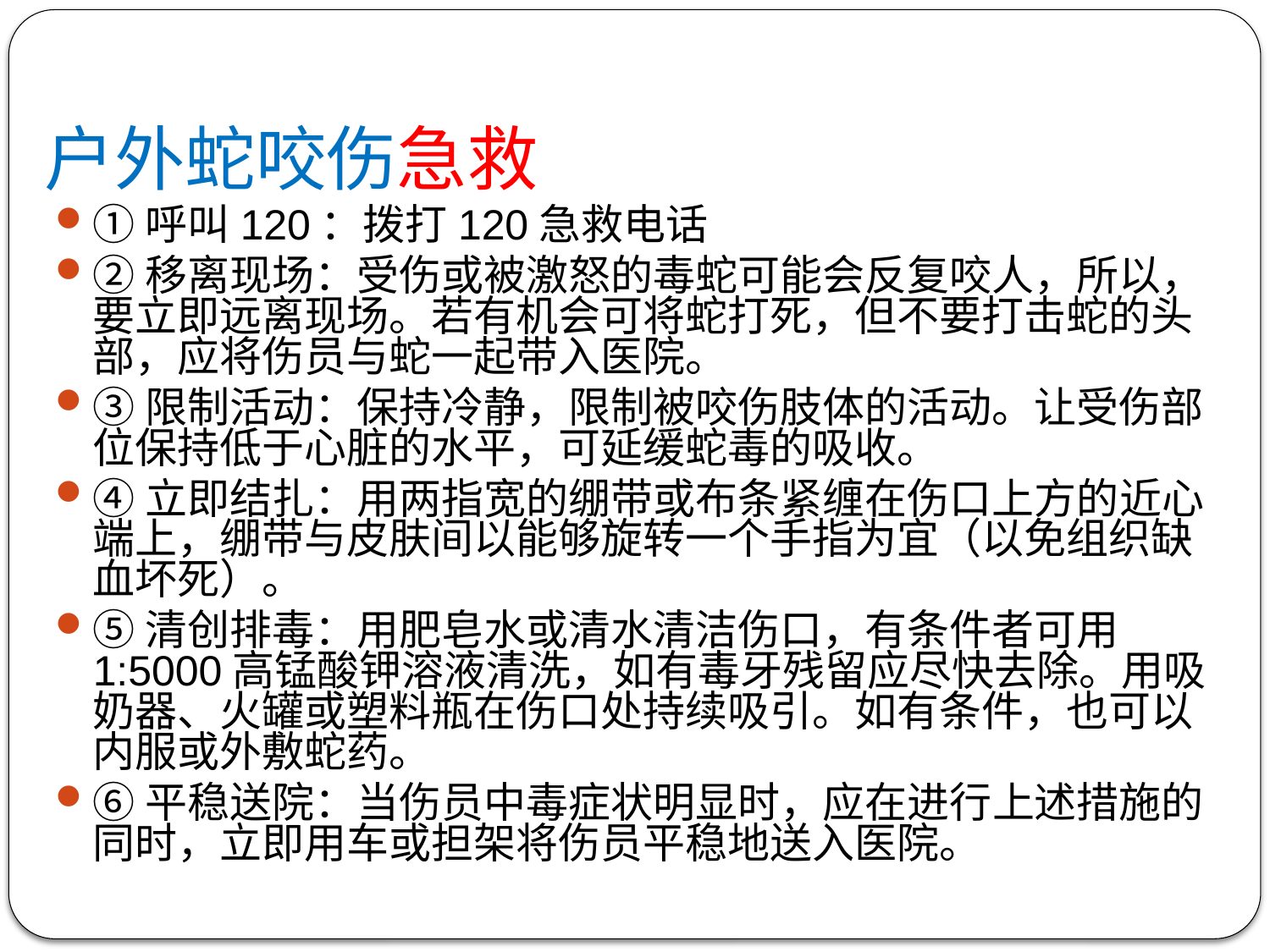

# 户外蛇咬伤急救
①呼叫120：拨打120急救电话
②移离现场：受伤或被激怒的毒蛇可能会反复咬人，所以，要立即远离现场。若有机会可将蛇打死，但不要打击蛇的头部，应将伤员与蛇一起带入医院。
③限制活动：保持冷静，限制被咬伤肢体的活动。让受伤部位保持低于心脏的水平，可延缓蛇毒的吸收。
④立即结扎：用两指宽的绷带或布条紧缠在伤口上方的近心端上，绷带与皮肤间以能够旋转一个手指为宜（以免组织缺血坏死）。
⑤清创排毒：用肥皂水或清水清洁伤口，有条件者可用1:5000高锰酸钾溶液清洗，如有毒牙残留应尽快去除。用吸奶器、火罐或塑料瓶在伤口处持续吸引。如有条件，也可以内服或外敷蛇药。
⑥平稳送院：当伤员中毒症状明显时，应在进行上述措施的同时，立即用车或担架将伤员平稳地送入医院。